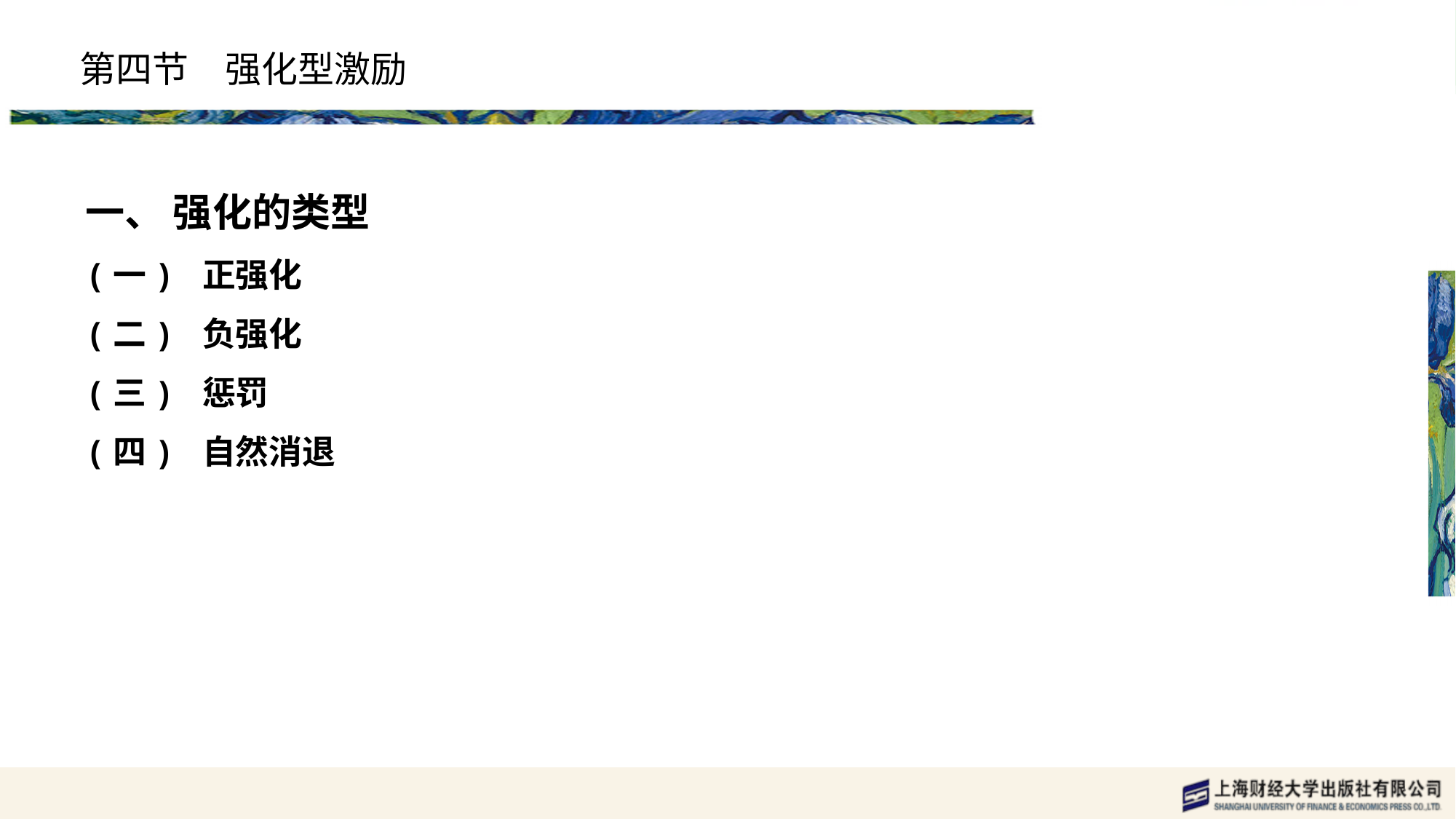

# 第四节　强化型激励
一、 强化的类型
(一) 正强化
(二) 负强化
(三) 惩罚
(四) 自然消退